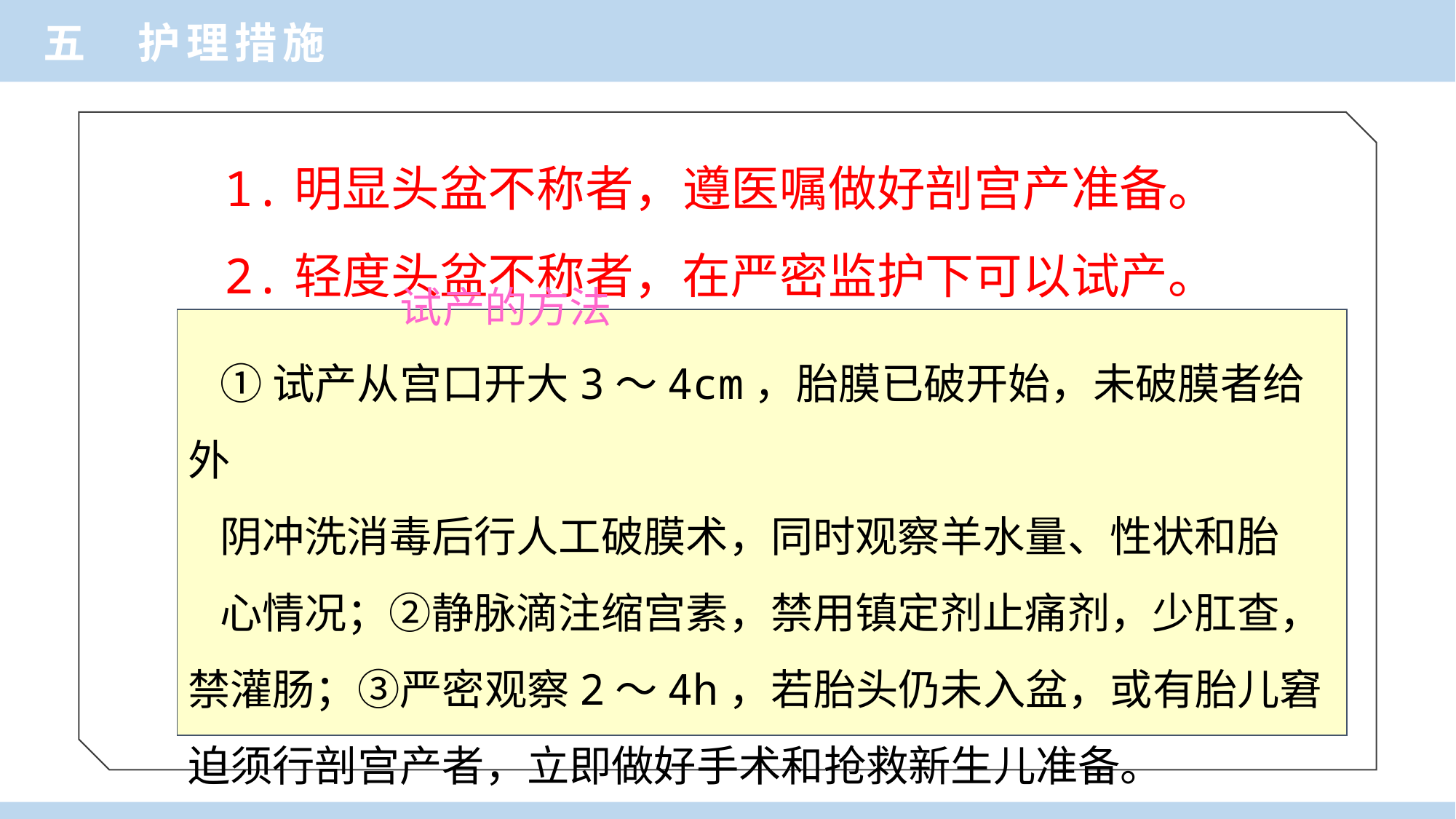

五   护理措施

1.明显头盆不称者，遵医嘱做好剖宫产准备。
2.轻度头盆不称者，在严密监护下可以试产。
                  试产的方法
①试产从宫口开大3～4cm，胎膜已破开始，未破膜者给外
阴冲洗消毒后行人工破膜术，同时观察羊水量、性状和胎
心情况；②静脉滴注缩宫素，禁用镇定剂止痛剂，少肛查，禁灌肠；③严密观察2～4h，若胎头仍未入盆，或有胎儿窘迫须行剖宫产者，立即做好手术和抢救新生儿准备。